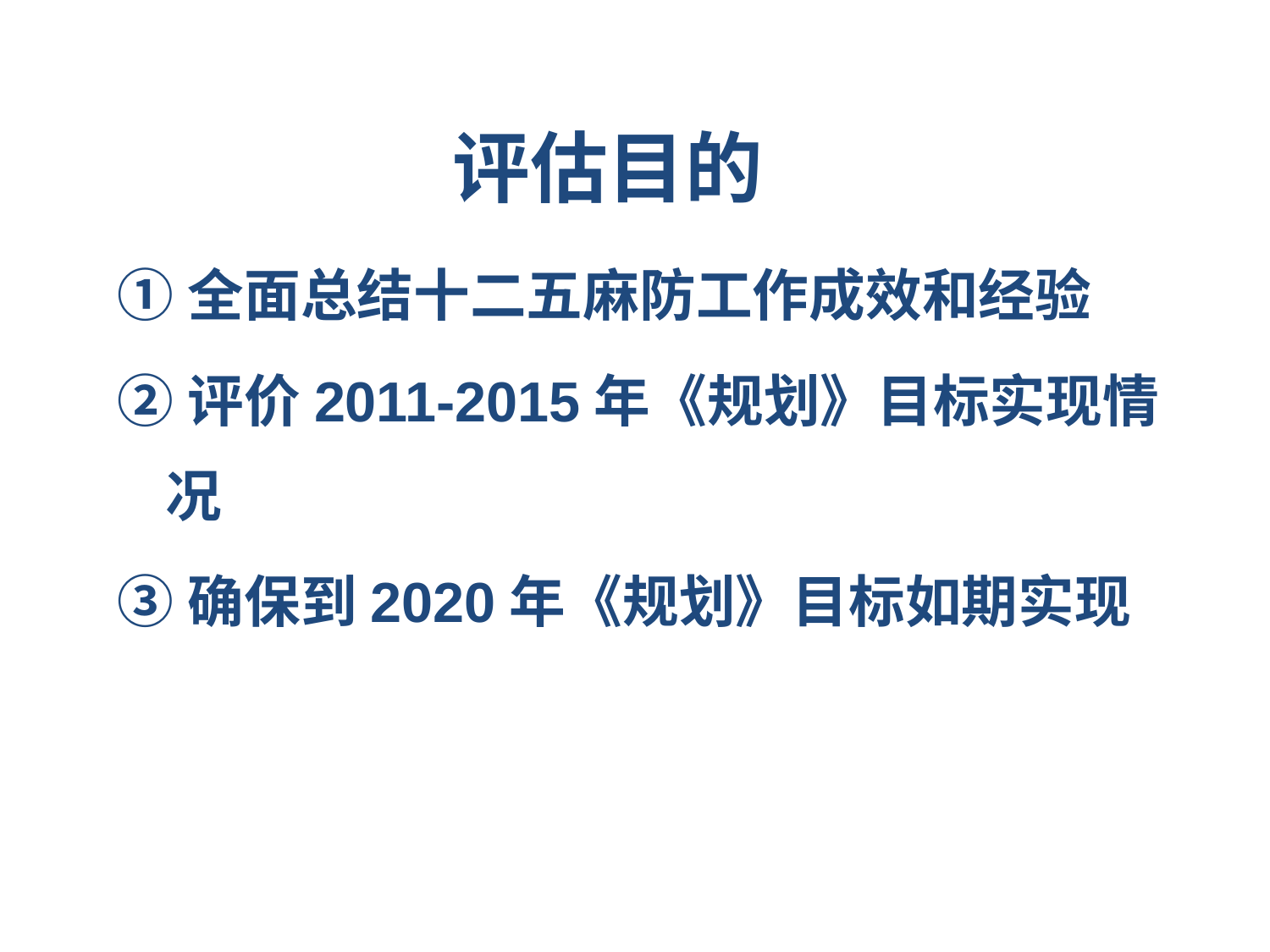

# 评估目的
①全面总结十二五麻防工作成效和经验
②评价2011-2015年《规划》目标实现情况
③确保到2020年《规划》目标如期实现